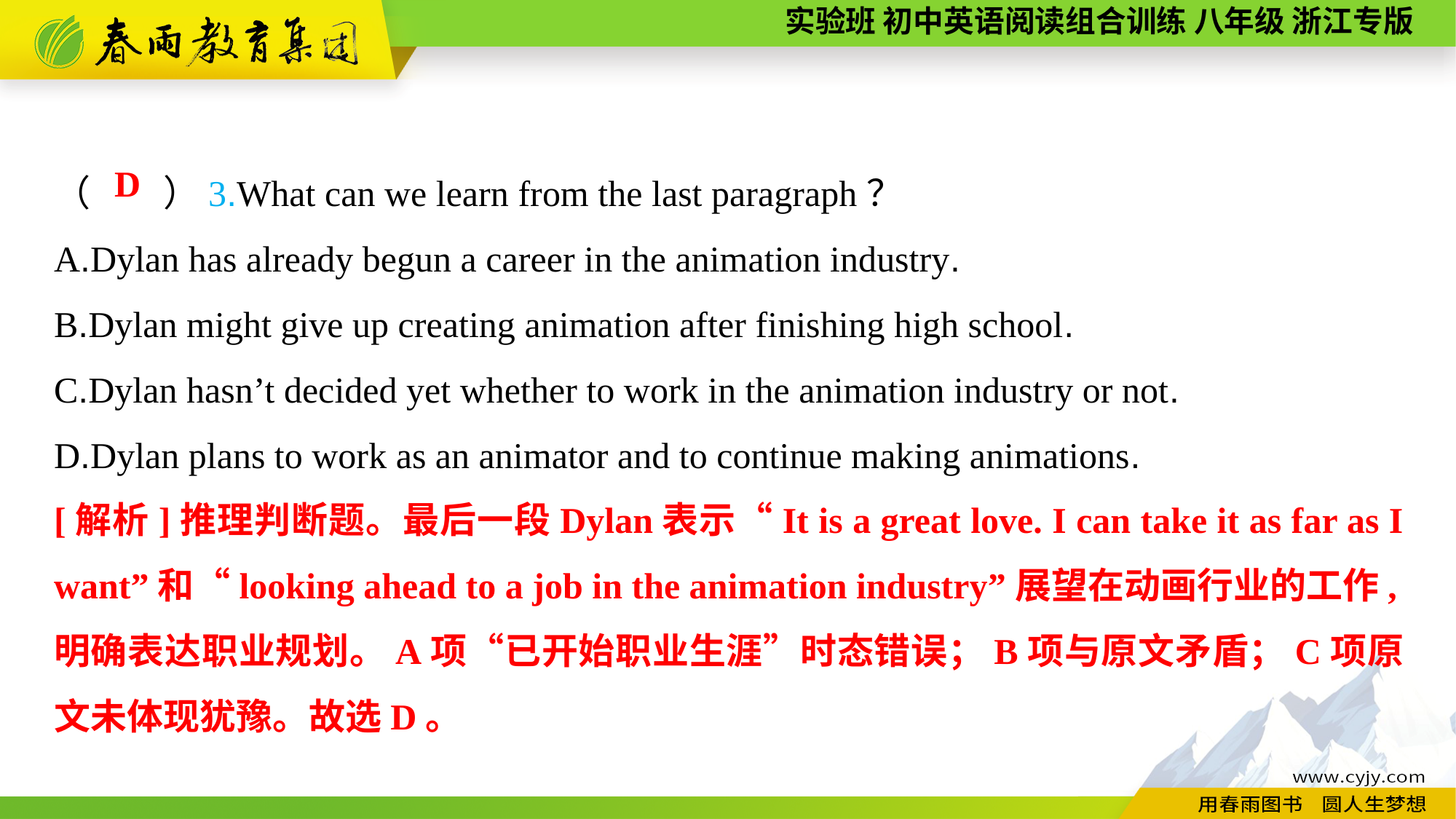

（　　）3.What can we learn from the last paragraph？
A.Dylan has already begun a career in the animation industry.
B.Dylan might give up creating animation after finishing high school.
C.Dylan hasn’t decided yet whether to work in the animation industry or not.
D.Dylan plans to work as an animator and to continue making animations.
D
[解析]推理判断题。最后一段Dylan表示“It is a great love. I can take it as far as I want”和“looking ahead to a job in the animation industry”展望在动画行业的工作,明确表达职业规划。A项“已开始职业生涯”时态错误；B项与原文矛盾；C项原文未体现犹豫。故选D。